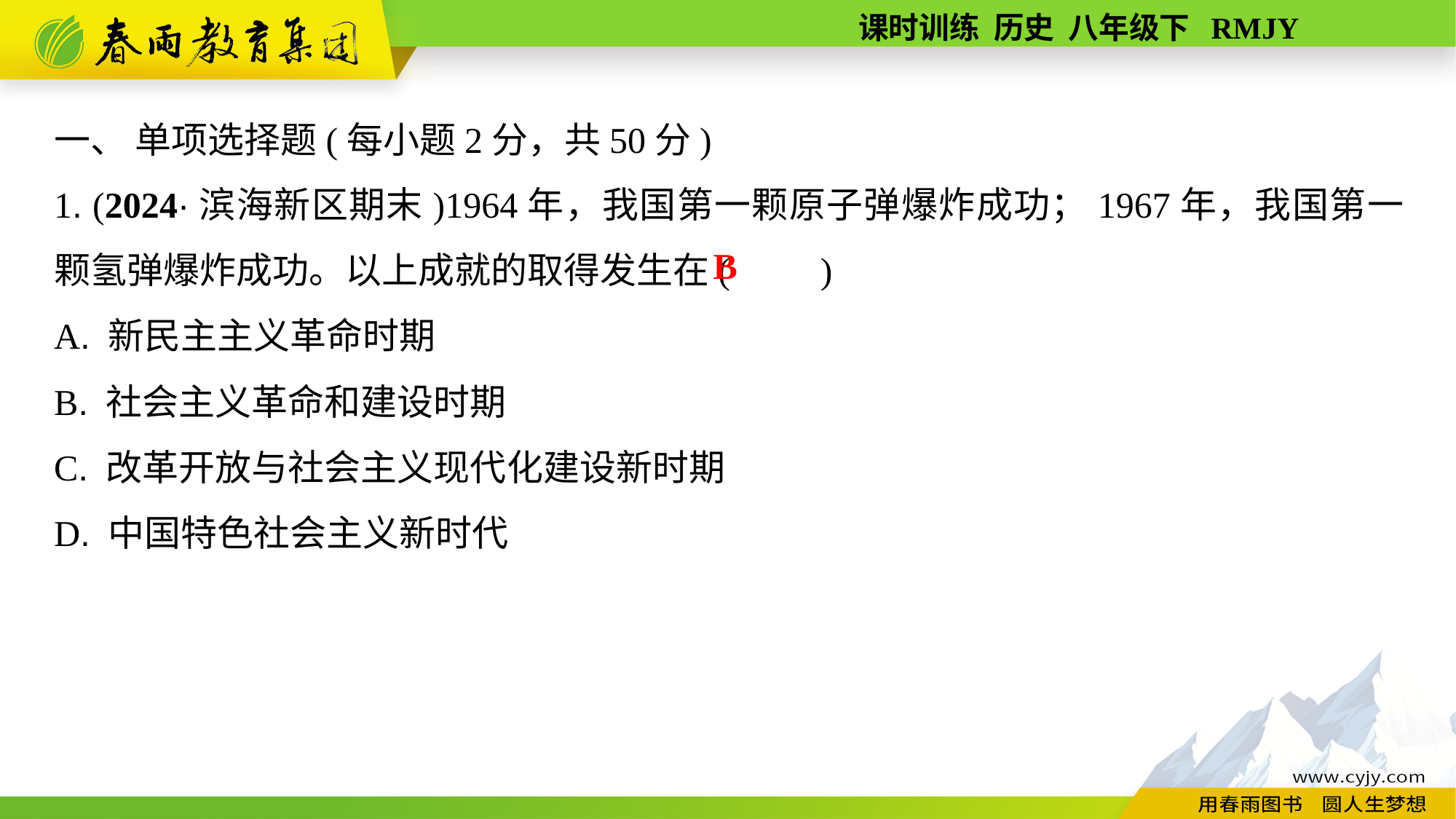

一、 单项选择题(每小题2分，共50分)
1. (2024·滨海新区期末)1964年，我国第一颗原子弹爆炸成功；1967年，我国第一颗氢弹爆炸成功。以上成就的取得发生在(　　)
A. 新民主主义革命时期
B. 社会主义革命和建设时期
C. 改革开放与社会主义现代化建设新时期
D. 中国特色社会主义新时代
B